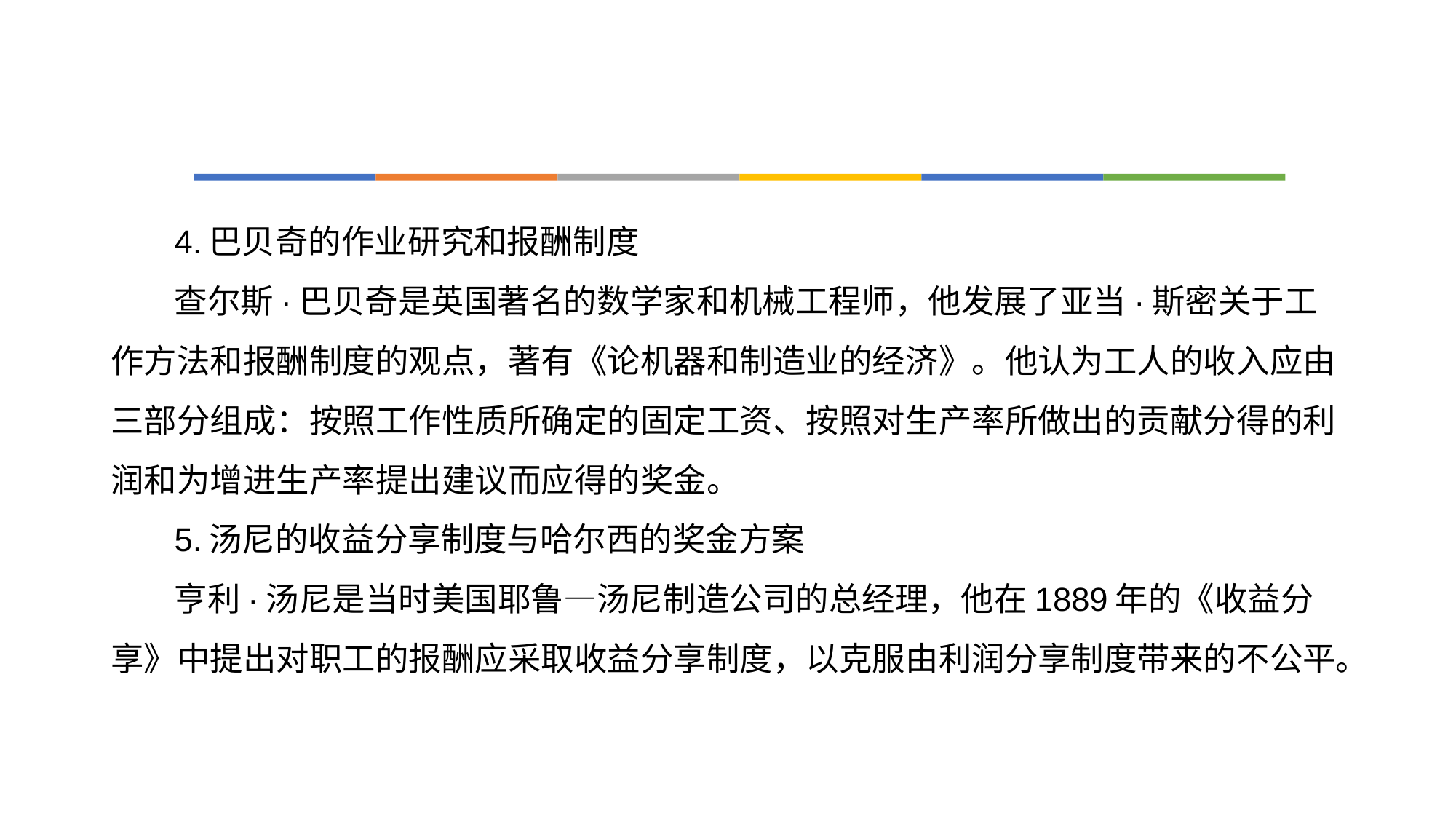

#
4.巴贝奇的作业研究和报酬制度
查尔斯·巴贝奇是英国著名的数学家和机械工程师，他发展了亚当·斯密关于工作方法和报酬制度的观点，著有《论机器和制造业的经济》。他认为工人的收入应由三部分组成：按照工作性质所确定的固定工资、按照对生产率所做出的贡献分得的利润和为增进生产率提出建议而应得的奖金。
5.汤尼的收益分享制度与哈尔西的奖金方案
亨利·汤尼是当时美国耶鲁—汤尼制造公司的总经理，他在1889年的《收益分享》中提出对职工的报酬应采取收益分享制度，以克服由利润分享制度带来的不公平。